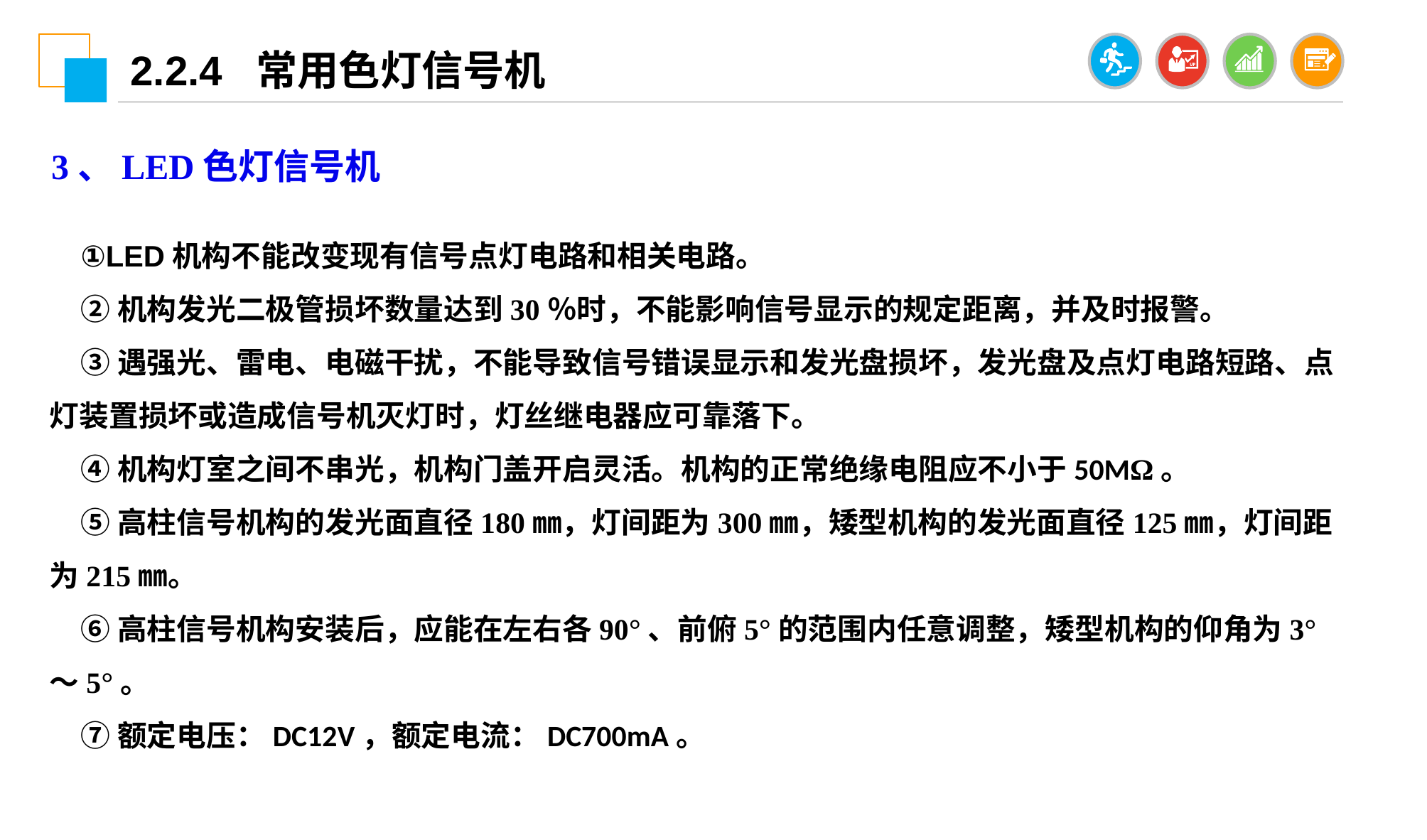

2.2.4  常用色灯信号机
3、LED色灯信号机
①LED机构不能改变现有信号点灯电路和相关电路。
②机构发光二极管损坏数量达到30％时，不能影响信号显示的规定距离，并及时报警。
③遇强光、雷电、电磁干扰，不能导致信号错误显示和发光盘损坏，发光盘及点灯电路短路、点灯装置损坏或造成信号机灭灯时，灯丝继电器应可靠落下。
④机构灯室之间不串光，机构门盖开启灵活。机构的正常绝缘电阻应不小于50MΩ。
⑤高柱信号机构的发光面直径180㎜，灯间距为300㎜，矮型机构的发光面直径125㎜，灯间距为215㎜。
⑥高柱信号机构安装后，应能在左右各90°、前俯5°的范围内任意调整，矮型机构的仰角为3°～5°。
⑦额定电压：DC12V，额定电流：DC700mA。